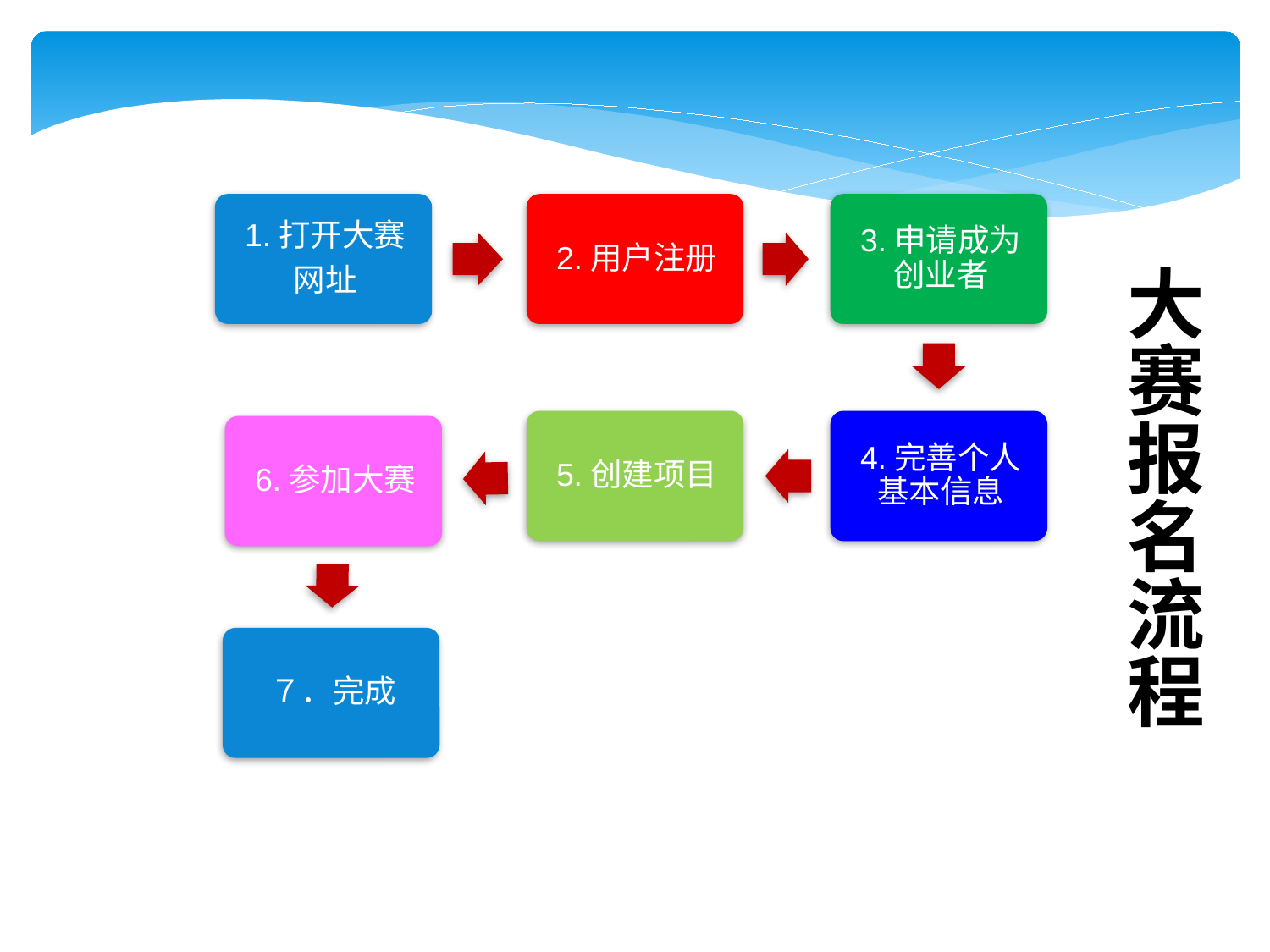

# 大赛报名流程
1.打开大赛
网址

2.用户注册

3.申请成为创业者

4.完善个人基本信息

5.创建项目

6.参加大赛

７．完成